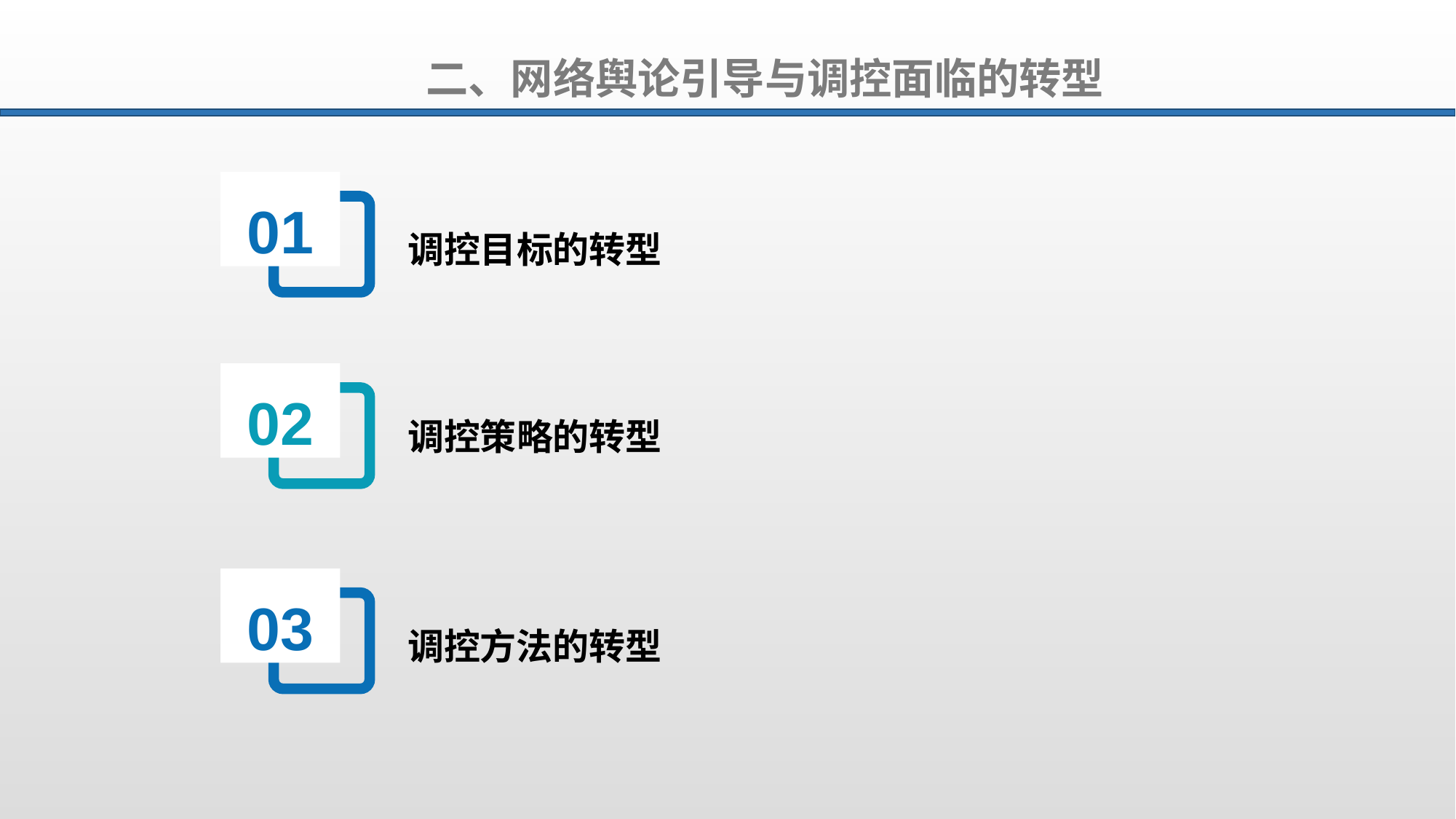

二、网络舆论引导与调控面临的转型

01

调控目标的转型
02

调控策略的转型
03

调控方法的转型